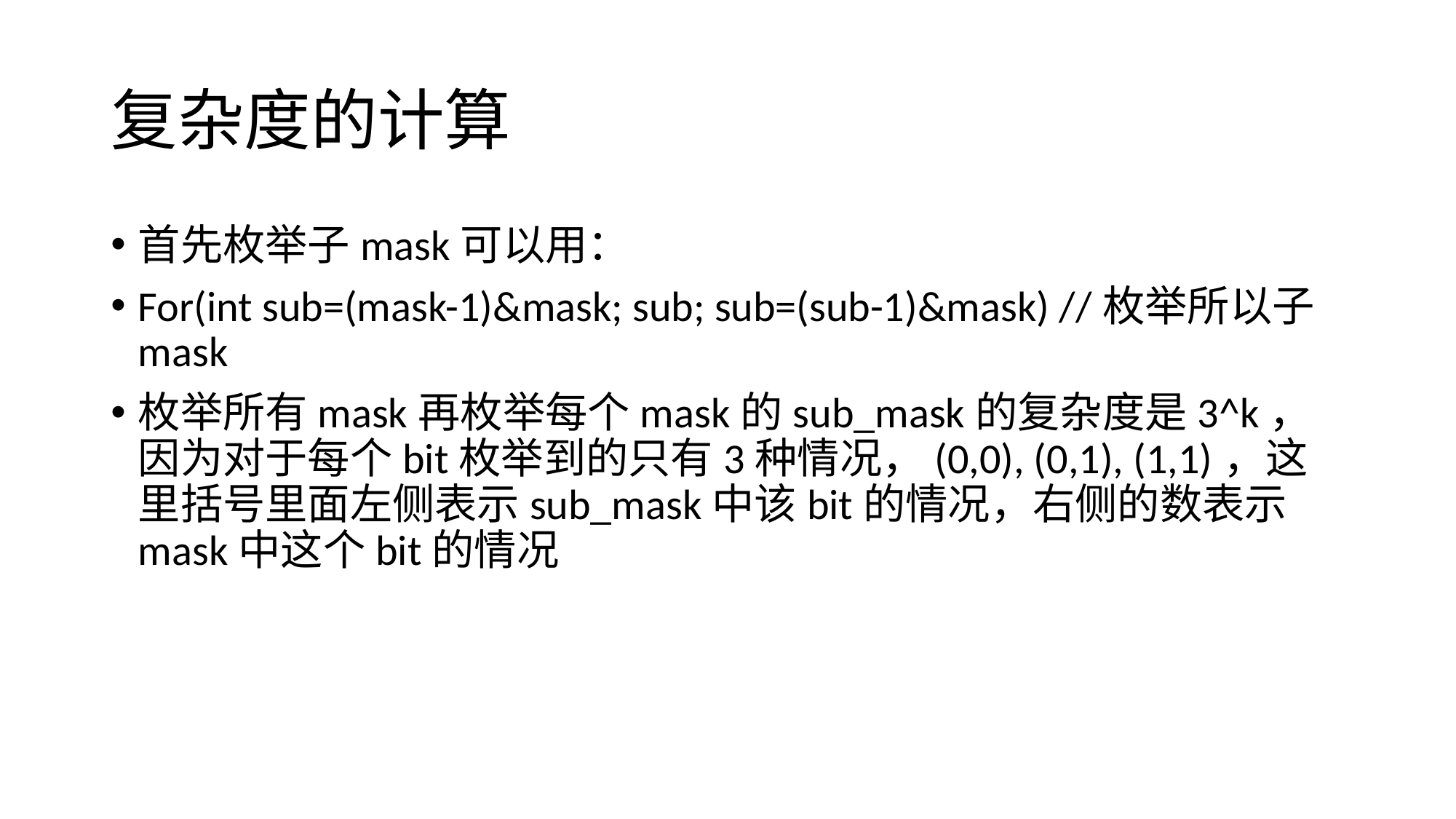

# 复杂度的计算
首先枚举子mask可以用：
For(int sub=(mask-1)&mask; sub; sub=(sub-1)&mask) //枚举所以子mask
枚举所有mask再枚举每个mask的sub_mask的复杂度是3^k，因为对于每个bit枚举到的只有3种情况，(0,0), (0,1), (1,1)，这里括号里面左侧表示sub_mask中该bit的情况，右侧的数表示mask中这个bit的情况